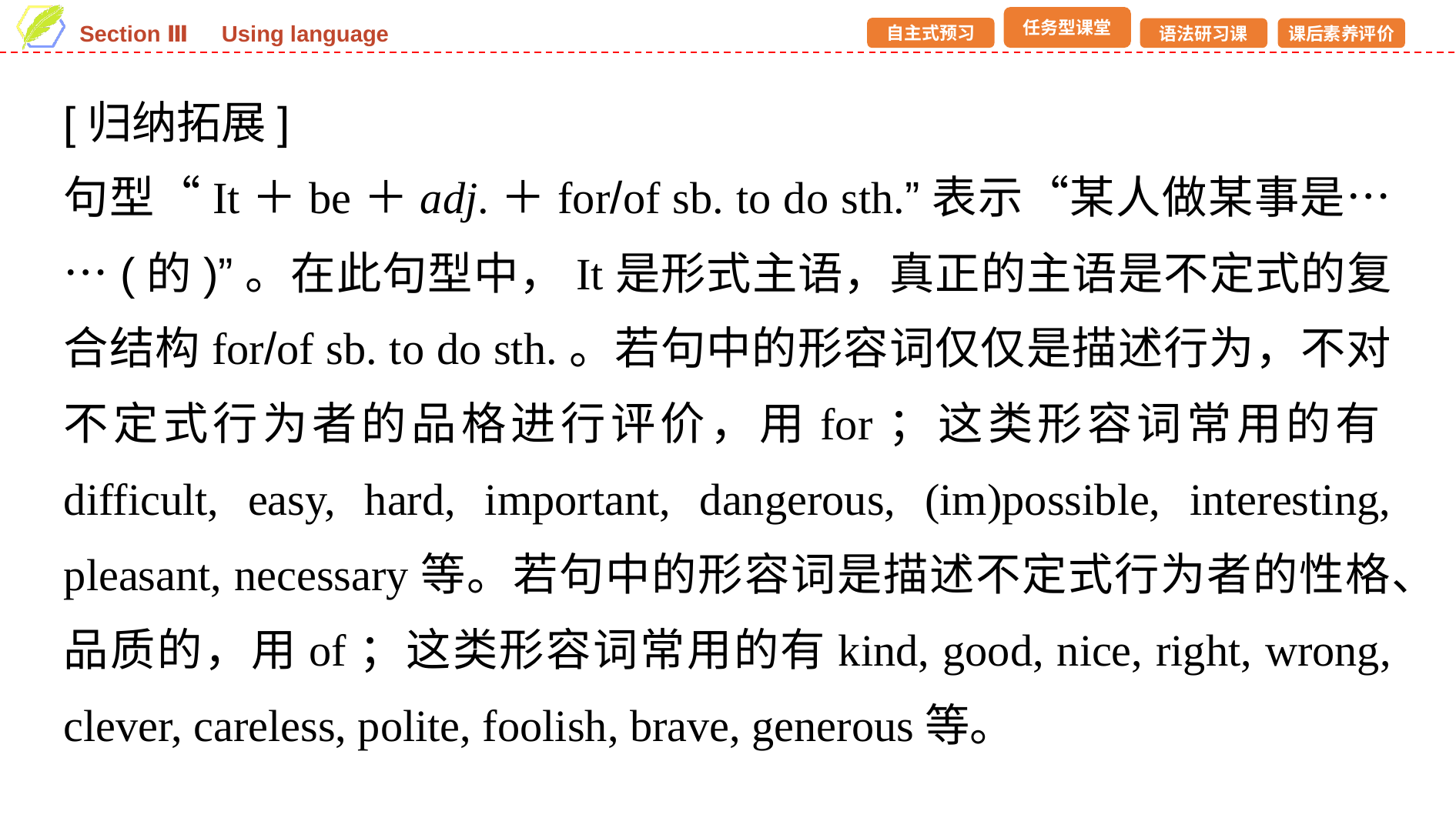

[归纳拓展]
句型“It＋be＋adj.＋for/of sb. to do sth.”表示“某人做某事是……(的)”。在此句型中，It是形式主语，真正的主语是不定式的复合结构for/of sb. to do sth.。若句中的形容词仅仅是描述行为，不对不定式行为者的品格进行评价，用for；这类形容词常用的有difficult, easy, hard, important, dangerous, (im)possible, interesting, pleasant, necessary等。若句中的形容词是描述不定式行为者的性格、品质的，用of；这类形容词常用的有kind, good, nice, right, wrong, clever, careless, polite, foolish, brave, generous等。